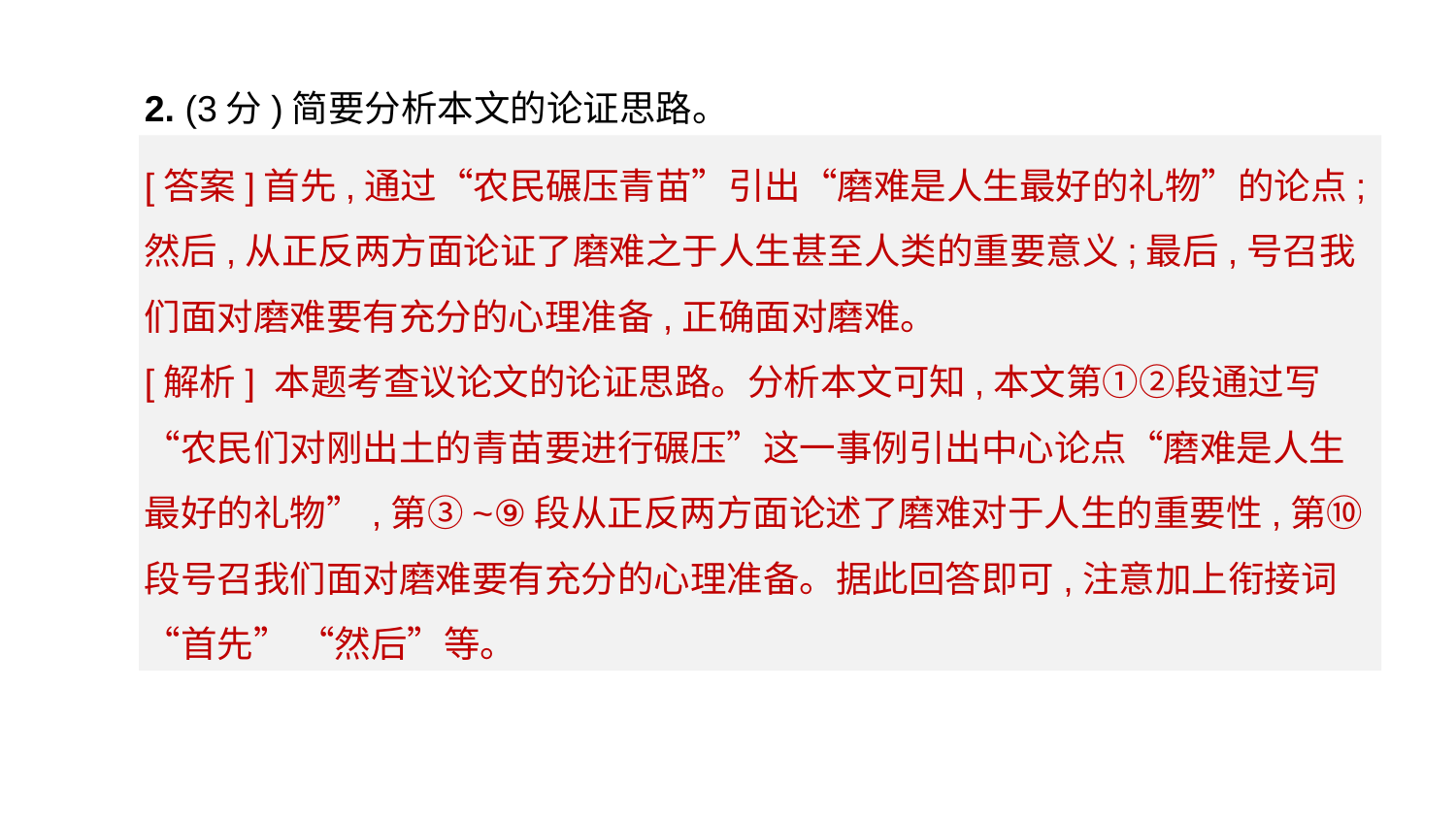

2. (3分)简要分析本文的论证思路。
[答案]首先,通过“农民碾压青苗”引出“磨难是人生最好的礼物”的论点;然后,从正反两方面论证了磨难之于人生甚至人类的重要意义;最后,号召我们面对磨难要有充分的心理准备,正确面对磨难。
[解析] 本题考查议论文的论证思路。分析本文可知,本文第①②段通过写“农民们对刚出土的青苗要进行碾压”这一事例引出中心论点“磨难是人生最好的礼物”,第③~⑨段从正反两方面论述了磨难对于人生的重要性,第⑩段号召我们面对磨难要有充分的心理准备。据此回答即可,注意加上衔接词“首先” “然后”等。